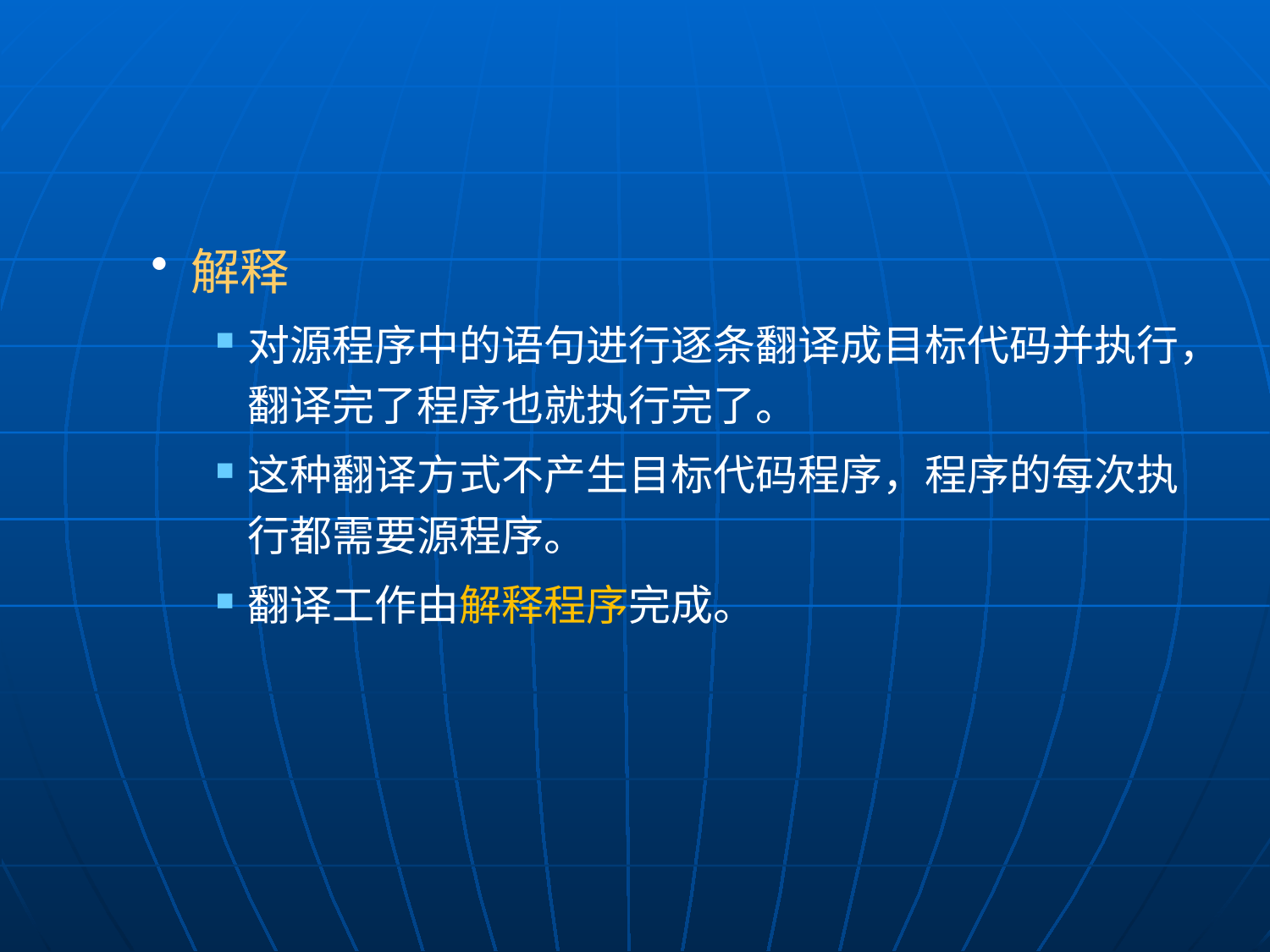

#
解释
对源程序中的语句进行逐条翻译成目标代码并执行，翻译完了程序也就执行完了。
这种翻译方式不产生目标代码程序，程序的每次执行都需要源程序。
翻译工作由解释程序完成。